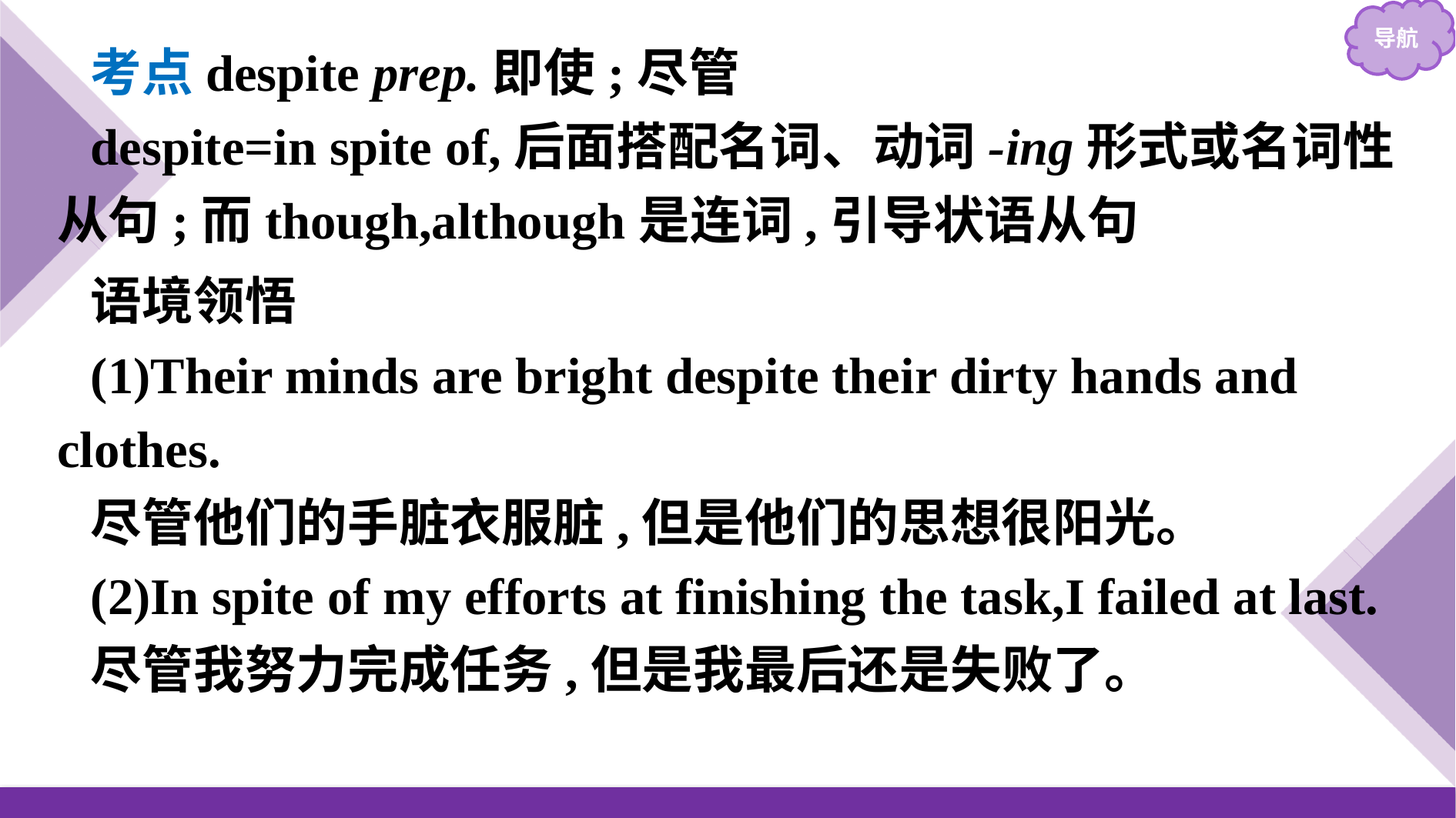

考点despite prep.即使;尽管
despite=in spite of,后面搭配名词、动词-ing形式或名词性从句;而though,although是连词,引导状语从句
语境领悟
(1)Their minds are bright despite their dirty hands and clothes.
尽管他们的手脏衣服脏,但是他们的思想很阳光。
(2)In spite of my efforts at finishing the task,I failed at last.
尽管我努力完成任务,但是我最后还是失败了。